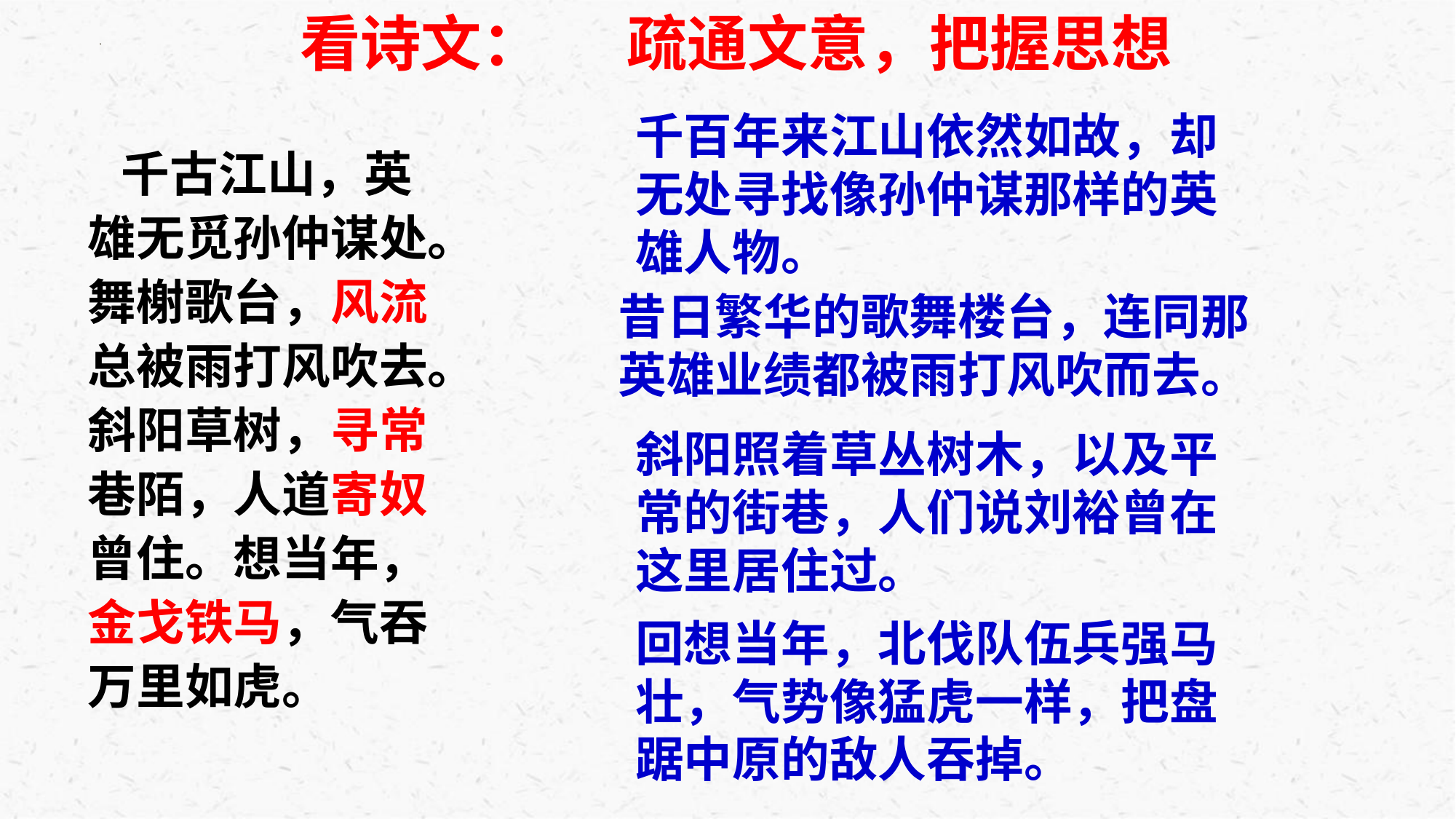

看诗文：
疏通文意，把握思想
千百年来江山依然如故，却无处寻找像孙仲谋那样的英雄人物。
  千古江山，英雄无觅孙仲谋处。舞榭歌台，风流总被雨打风吹去。斜阳草树，寻常巷陌，人道寄奴曾住。想当年，金戈铁马，气吞万里如虎。
昔日繁华的歌舞楼台，连同那
英雄业绩都被雨打风吹而去。

斜阳照着草丛树木，以及平常的街巷，人们说刘裕曾在这里居住过。
回想当年，北伐队伍兵强马壮，气势像猛虎一样，把盘踞中原的敌人吞掉。